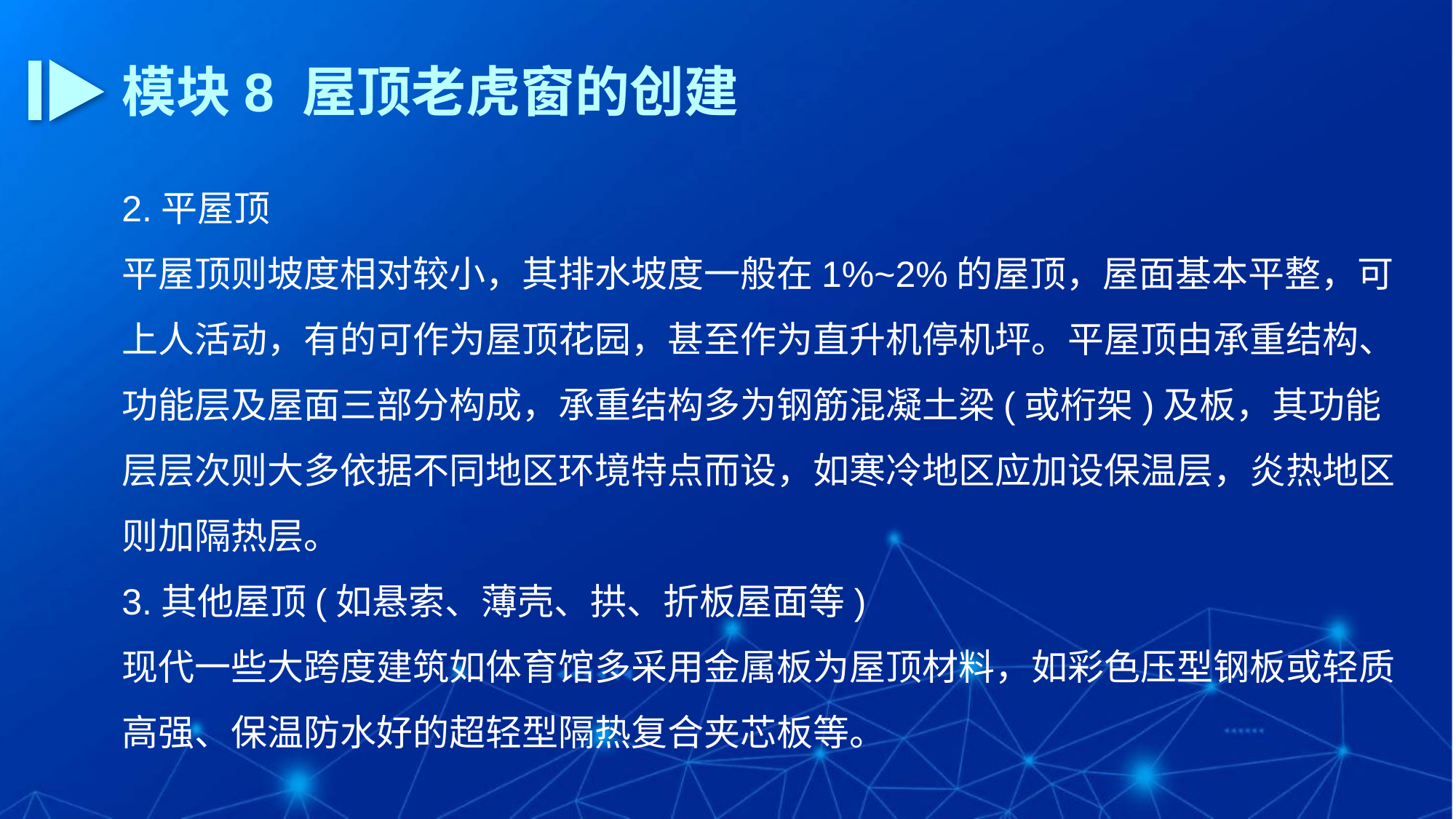

模块8 屋顶老虎窗的创建

2.平屋顶
平屋顶则坡度相对较小，其排水坡度一般在1%~2%的屋顶，屋面基本平整，可上人活动，有的可作为屋顶花园，甚至作为直升机停机坪。平屋顶由承重结构、功能层及屋面三部分构成，承重结构多为钢筋混凝土梁(或桁架)及板，其功能层层次则大多依据不同地区环境特点而设，如寒冷地区应加设保温层，炎热地区则加隔热层。
3.其他屋顶(如悬索、薄壳、拱、折板屋面等)
现代一些大跨度建筑如体育馆多采用金属板为屋顶材料，如彩色压型钢板或轻质高强、保温防水好的超轻型隔热复合夹芯板等。